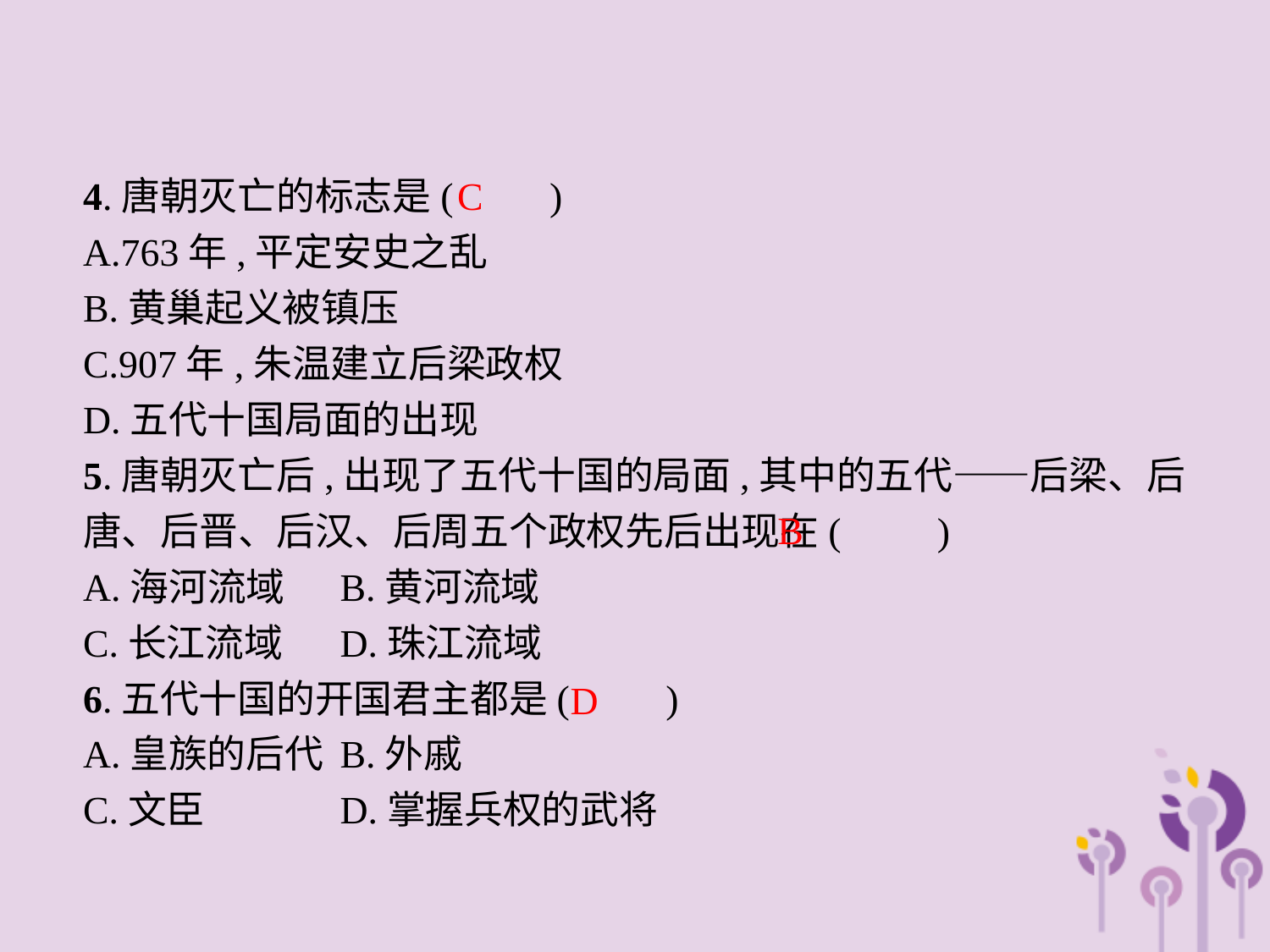

4.唐朝灭亡的标志是(　　)
A.763年,平定安史之乱
B.黄巢起义被镇压
C.907年,朱温建立后梁政权
D.五代十国局面的出现
5.唐朝灭亡后,出现了五代十国的局面,其中的五代——后梁、后唐、后晋、后汉、后周五个政权先后出现在(　　)
A.海河流域	B.黄河流域
C.长江流域	D.珠江流域
6.五代十国的开国君主都是(　　)
A.皇族的后代	B.外戚
C.文臣		D.掌握兵权的武将
C
B
D